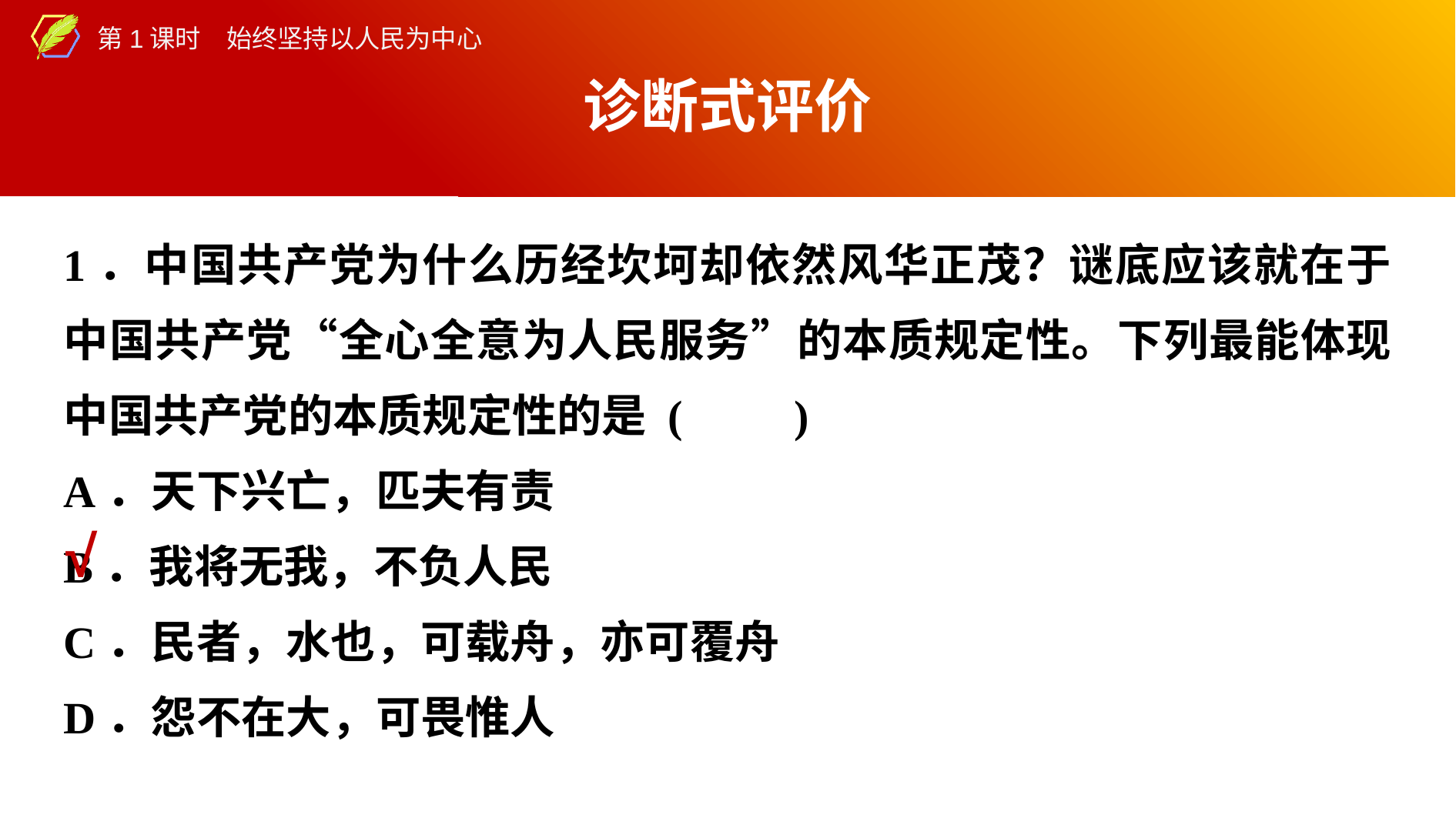

诊断式评价
1．中国共产党为什么历经坎坷却依然风华正茂？谜底应该就在于中国共产党“全心全意为人民服务”的本质规定性。下列最能体现中国共产党的本质规定性的是 (　　)
A．天下兴亡，匹夫有责
B．我将无我，不负人民
C．民者，水也，可载舟，亦可覆舟
D．怨不在大，可畏惟人
√